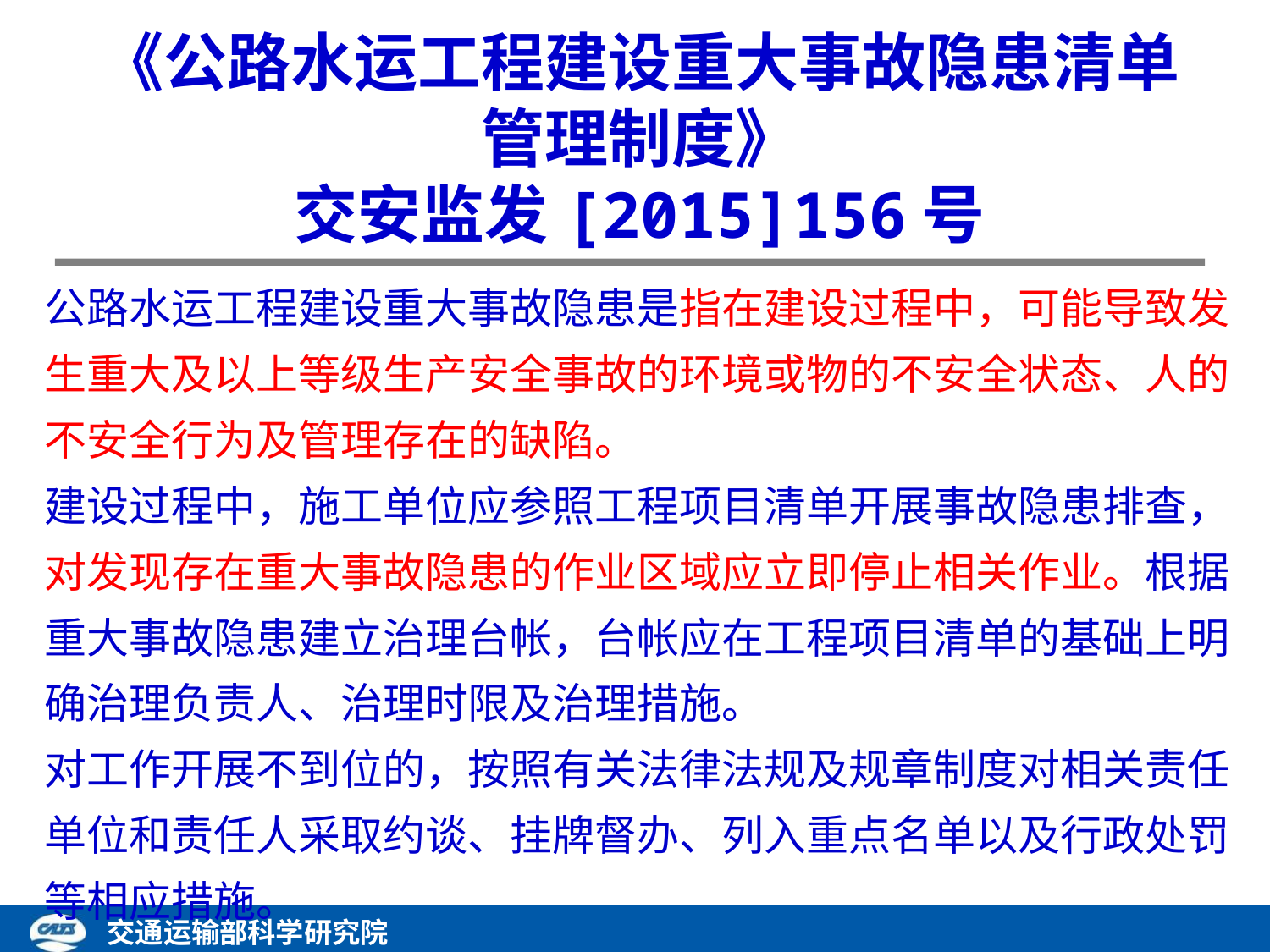

《公路水运工程建设重大事故隐患清单管理制度》
交安监发[2015]156号
公路水运工程建设重大事故隐患是指在建设过程中，可能导致发生重大及以上等级生产安全事故的环境或物的不安全状态、人的不安全行为及管理存在的缺陷。
建设过程中，施工单位应参照工程项目清单开展事故隐患排查，对发现存在重大事故隐患的作业区域应立即停止相关作业。根据重大事故隐患建立治理台帐，台帐应在工程项目清单的基础上明确治理负责人、治理时限及治理措施。
对工作开展不到位的，按照有关法律法规及规章制度对相关责任单位和责任人采取约谈、挂牌督办、列入重点名单以及行政处罚等相应措施。